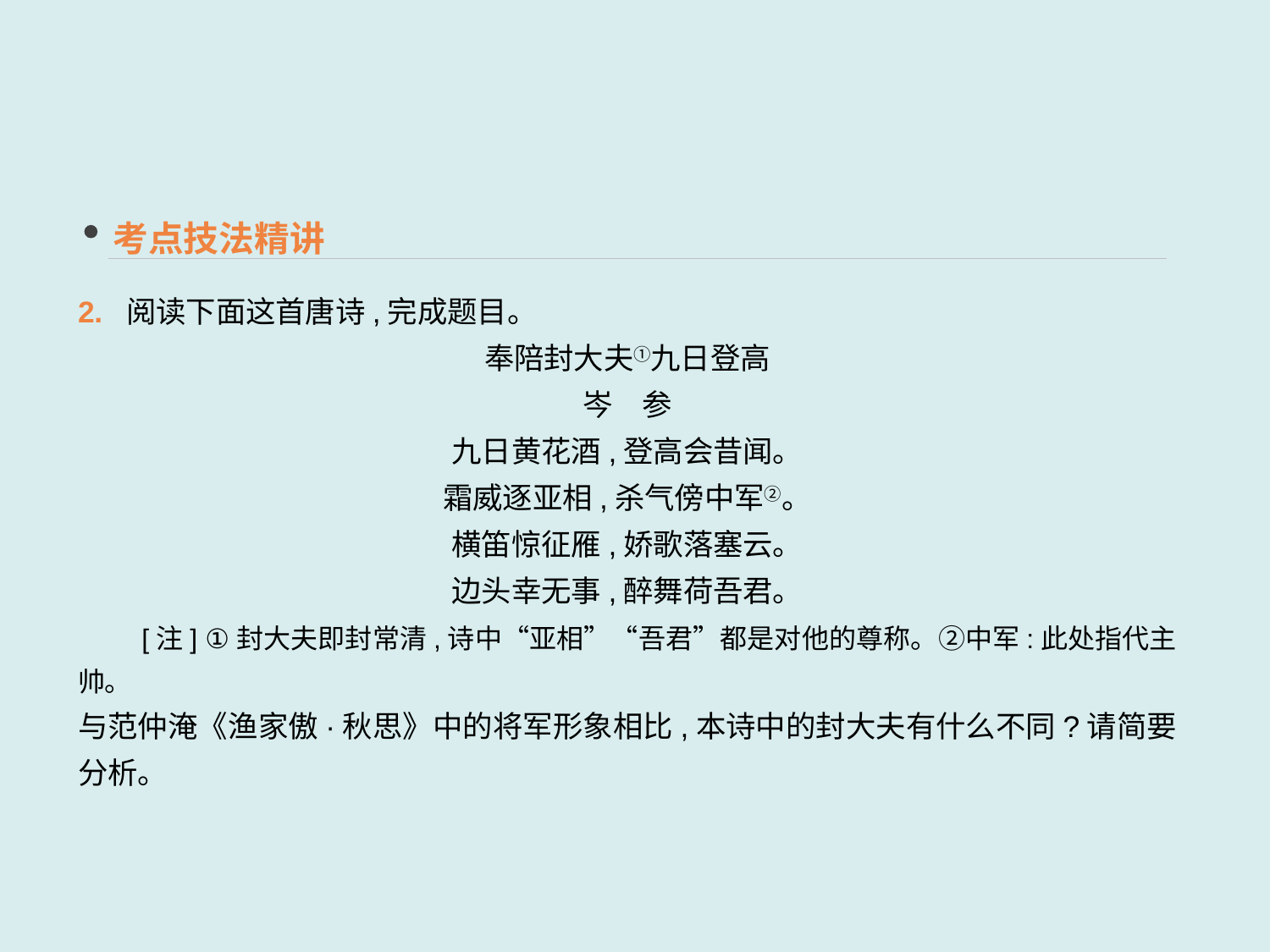

考点技法精讲

2.  阅读下面这首唐诗,完成题目。
奉陪封大夫①九日登高
岑　参
九日黄花酒,登高会昔闻。
霜威逐亚相,杀气傍中军②。
横笛惊征雁,娇歌落塞云。
边头幸无事,醉舞荷吾君。
　　[注] ①封大夫即封常清,诗中“亚相”“吾君”都是对他的尊称。②中军:此处指代主帅。
与范仲淹《渔家傲·秋思》中的将军形象相比,本诗中的封大夫有什么不同?请简要分析。